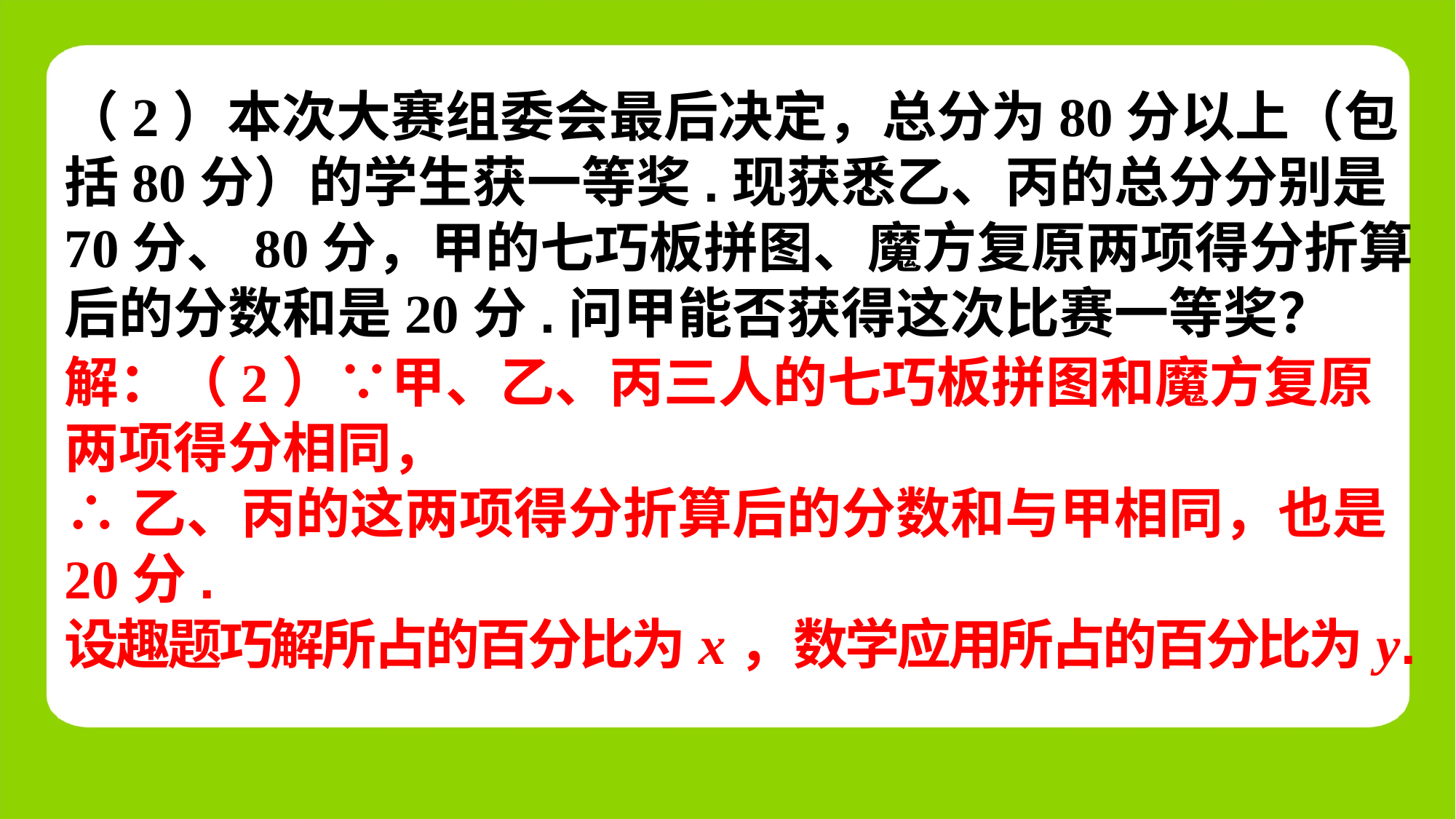

（2）本次大赛组委会最后决定，总分为80分以上（包
括80分）的学生获一等奖.现获悉乙、丙的总分分别是
70分、80分，甲的七巧板拼图、魔方复原两项得分折算
后的分数和是20分.问甲能否获得这次比赛一等奖？
解：（2）∵甲、乙、丙三人的七巧板拼图和魔方复原
两项得分相同，
∴乙、丙的这两项得分折算后的分数和与甲相同，也是
20分.
设趣题巧解所占的百分比为x，数学应用所占的百分比为y.